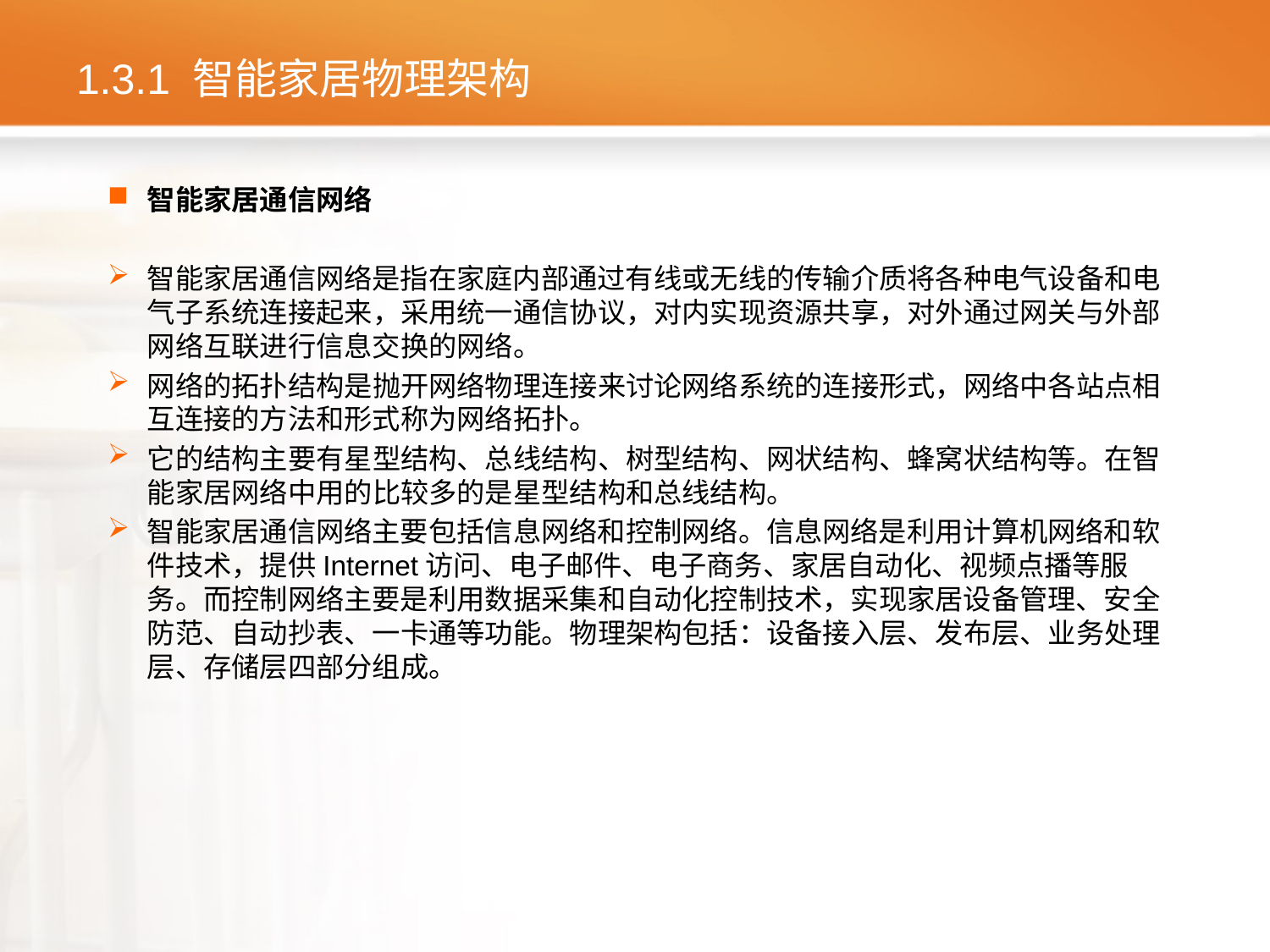

# 1.3.1 智能家居物理架构
智能家居通信网络

智能家居通信网络是指在家庭内部通过有线或无线的传输介质将各种电气设备和电气子系统连接起来，采用统一通信协议，对内实现资源共享，对外通过网关与外部网络互联进行信息交换的网络。
网络的拓扑结构是抛开网络物理连接来讨论网络系统的连接形式，网络中各站点相互连接的方法和形式称为网络拓扑。
它的结构主要有星型结构、总线结构、树型结构、网状结构、蜂窝状结构等。在智能家居网络中用的比较多的是星型结构和总线结构。
智能家居通信网络主要包括信息网络和控制网络。信息网络是利用计算机网络和软件技术，提供Internet访问、电子邮件、电子商务、家居自动化、视频点播等服务。而控制网络主要是利用数据采集和自动化控制技术，实现家居设备管理、安全防范、自动抄表、一卡通等功能。物理架构包括：设备接入层、发布层、业务处理层、存储层四部分组成。